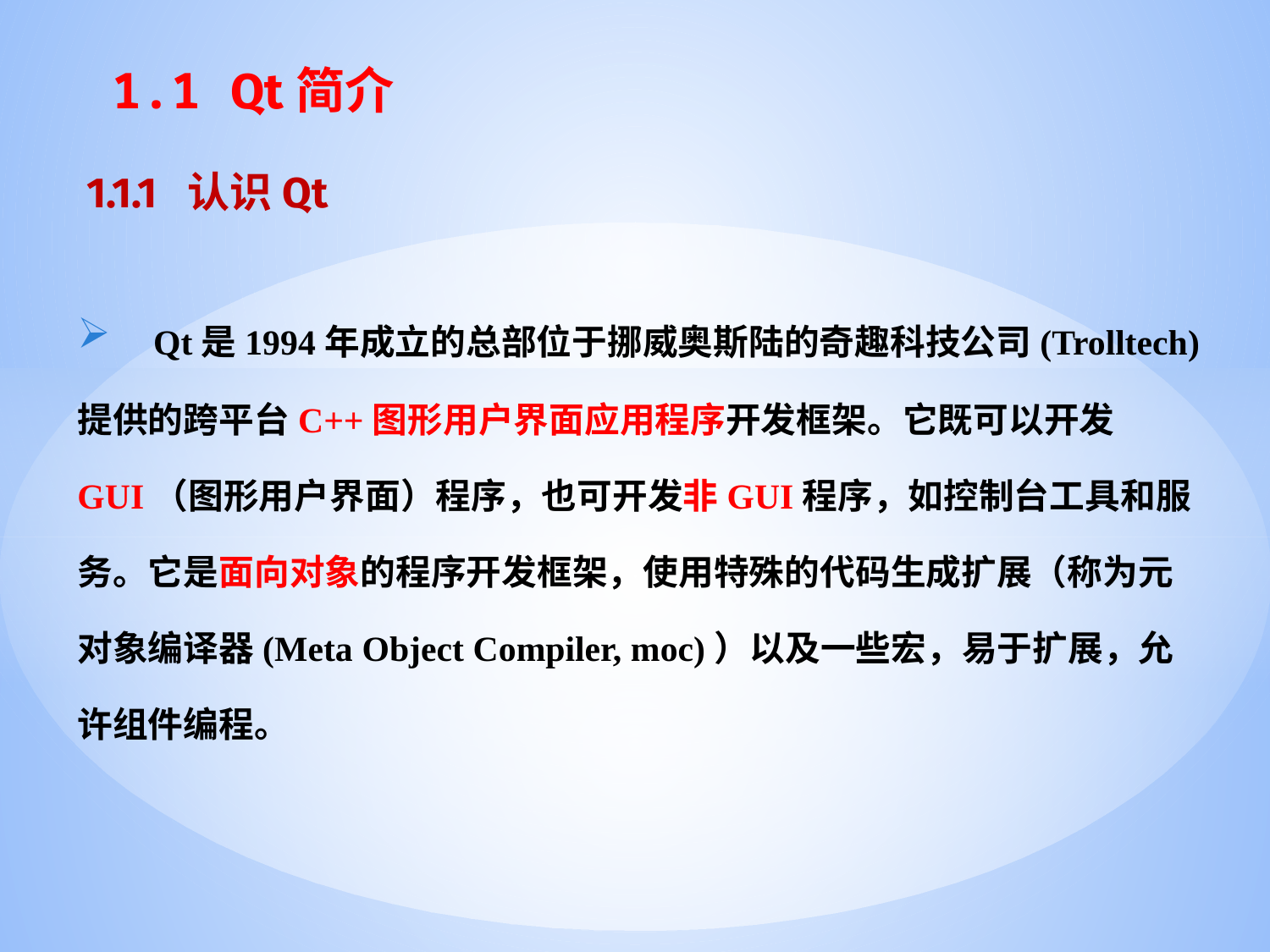

# 1.1 Qt简介
1.1.1  认识Qt
    Qt是1994年成立的总部位于挪威奥斯陆的奇趣科技公司(Trolltech)提供的跨平台C++图形用户界面应用程序开发框架。它既可以开发GUI（图形用户界面）程序，也可开发非GUI程序，如控制台工具和服务。它是面向对象的程序开发框架，使用特殊的代码生成扩展（称为元对象编译器(Meta Object Compiler, moc)）以及一些宏，易于扩展，允许组件编程。